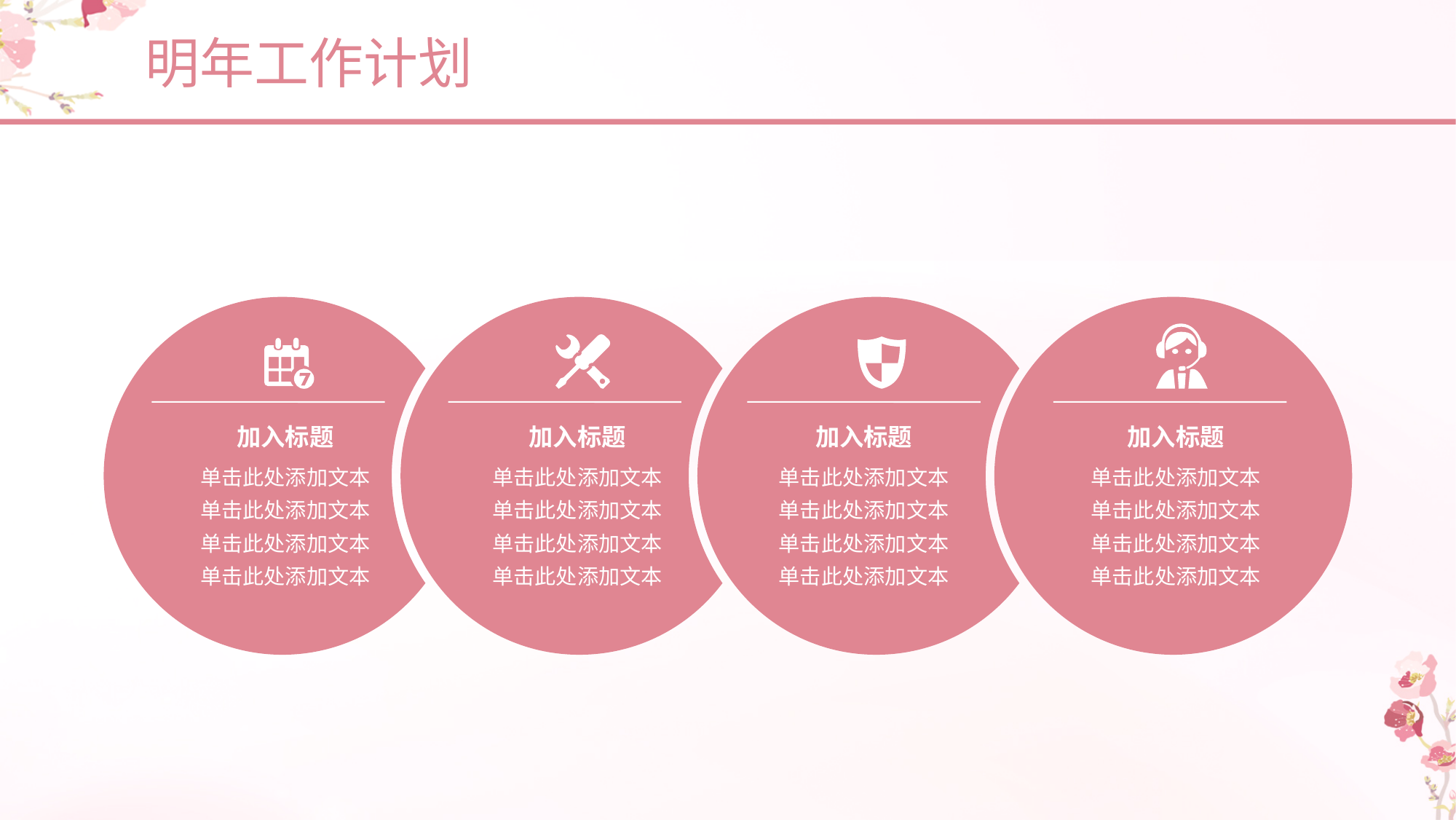

明年工作计划

加入标题
单击此处添加文本
单击此处添加文本
单击此处添加文本
单击此处添加文本
加入标题
单击此处添加文本
单击此处添加文本
单击此处添加文本
单击此处添加文本
加入标题
单击此处添加文本
单击此处添加文本
单击此处添加文本
单击此处添加文本
加入标题
单击此处添加文本
单击此处添加文本
单击此处添加文本
单击此处添加文本